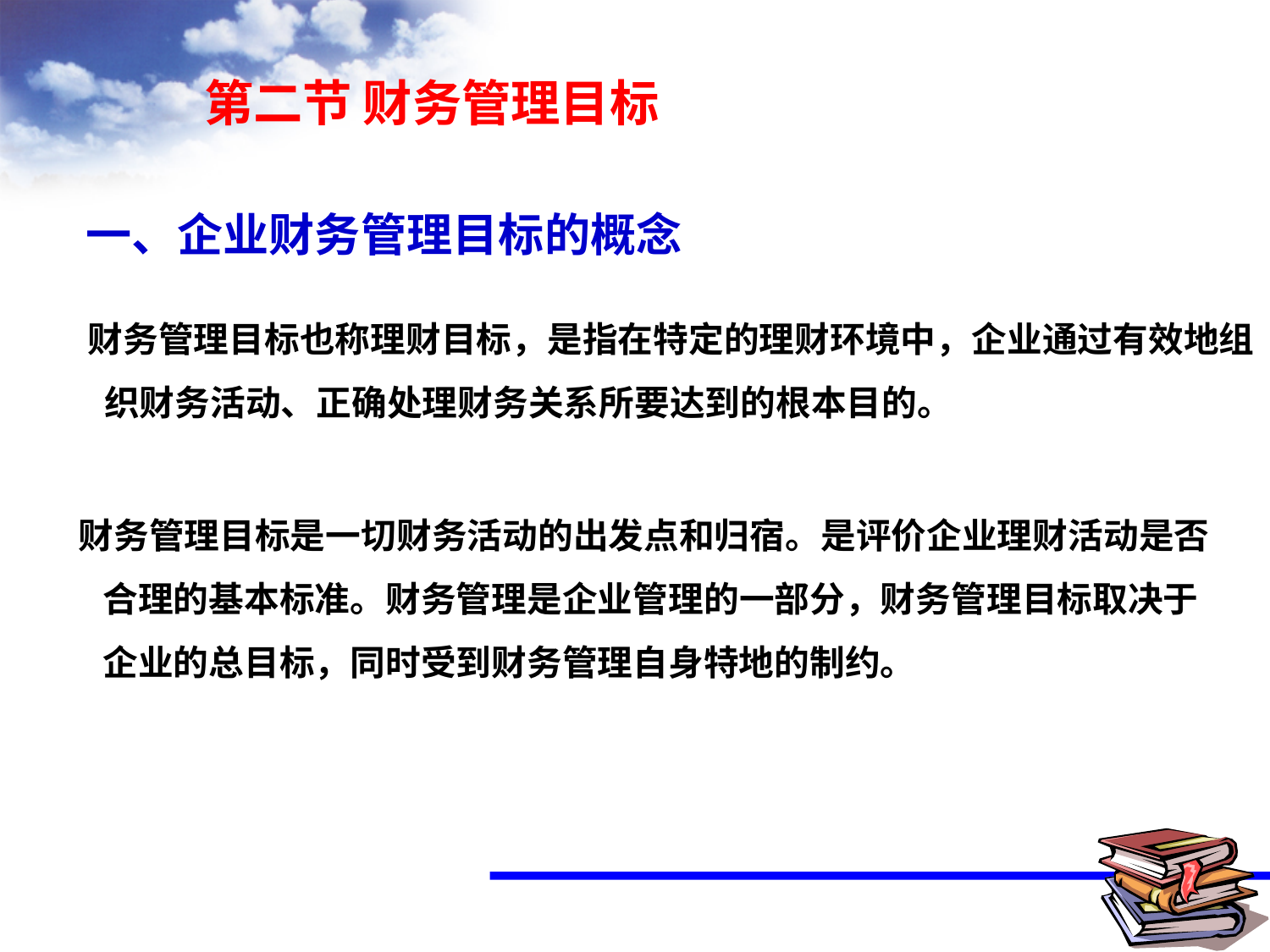

第二节 财务管理目标
 一、企业财务管理目标的概念
     财务管理目标也称理财目标，是指在特定的理财环境中，企业通过有效地组织财务活动、正确处理财务关系所要达到的根本目的。
    财务管理目标是一切财务活动的出发点和归宿。是评价企业理财活动是否合理的基本标准。财务管理是企业管理的一部分，财务管理目标取决于企业的总目标，同时受到财务管理自身特地的制约。